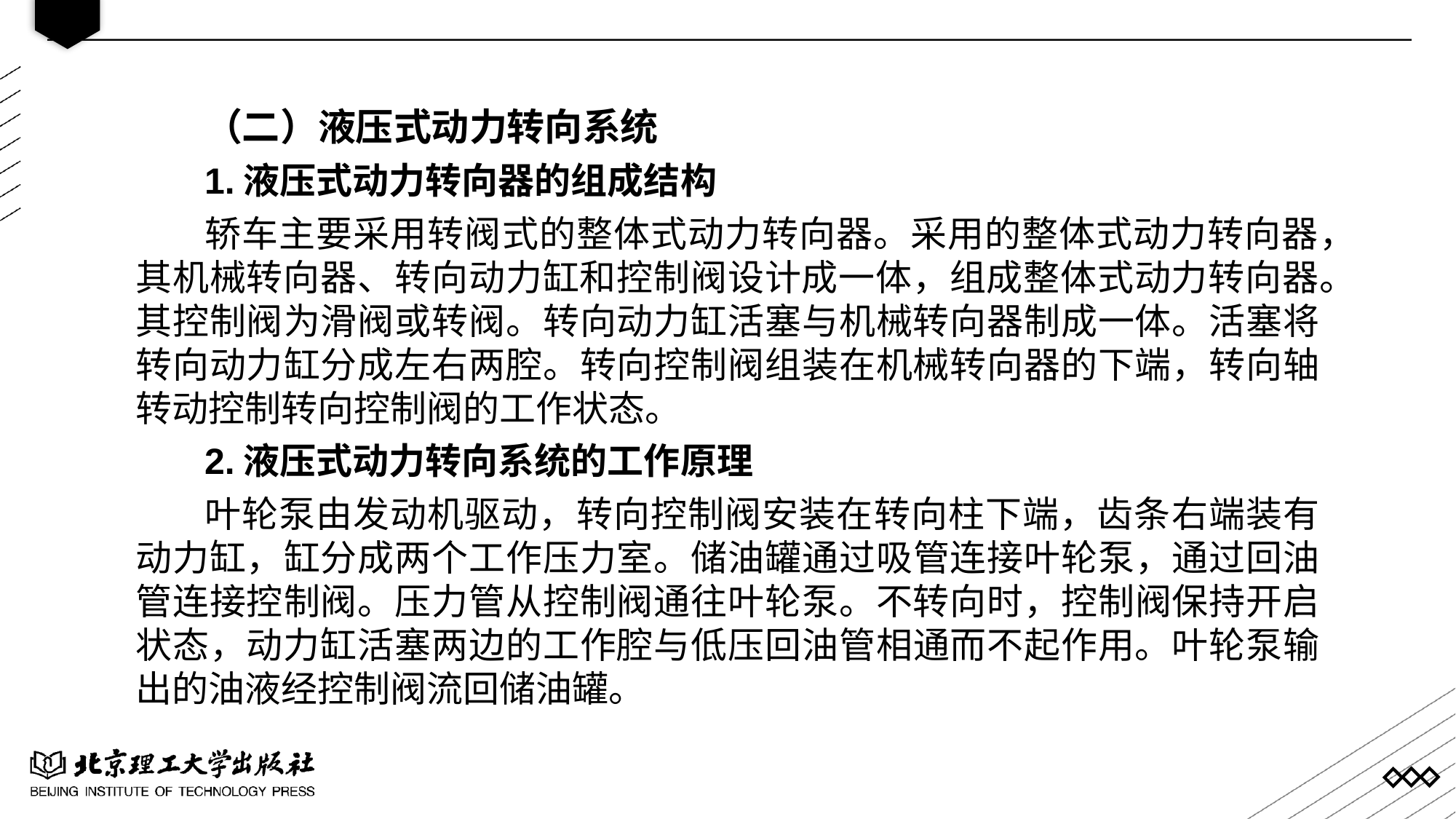

（二）液压式动力转向系统
1.液压式动力转向器的组成结构
轿车主要采用转阀式的整体式动力转向器。采用的整体式动力转向器，其机械转向器、转向动力缸和控制阀设计成一体，组成整体式动力转向器。其控制阀为滑阀或转阀。转向动力缸活塞与机械转向器制成一体。活塞将转向动力缸分成左右两腔。转向控制阀组装在机械转向器的下端，转向轴转动控制转向控制阀的工作状态。
2.液压式动力转向系统的工作原理
叶轮泵由发动机驱动，转向控制阀安装在转向柱下端，齿条右端装有动力缸，缸分成两个工作压力室。储油罐通过吸管连接叶轮泵，通过回油管连接控制阀。压力管从控制阀通往叶轮泵。不转向时，控制阀保持开启状态，动力缸活塞两边的工作腔与低压回油管相通而不起作用。叶轮泵输出的油液经控制阀流回储油罐。